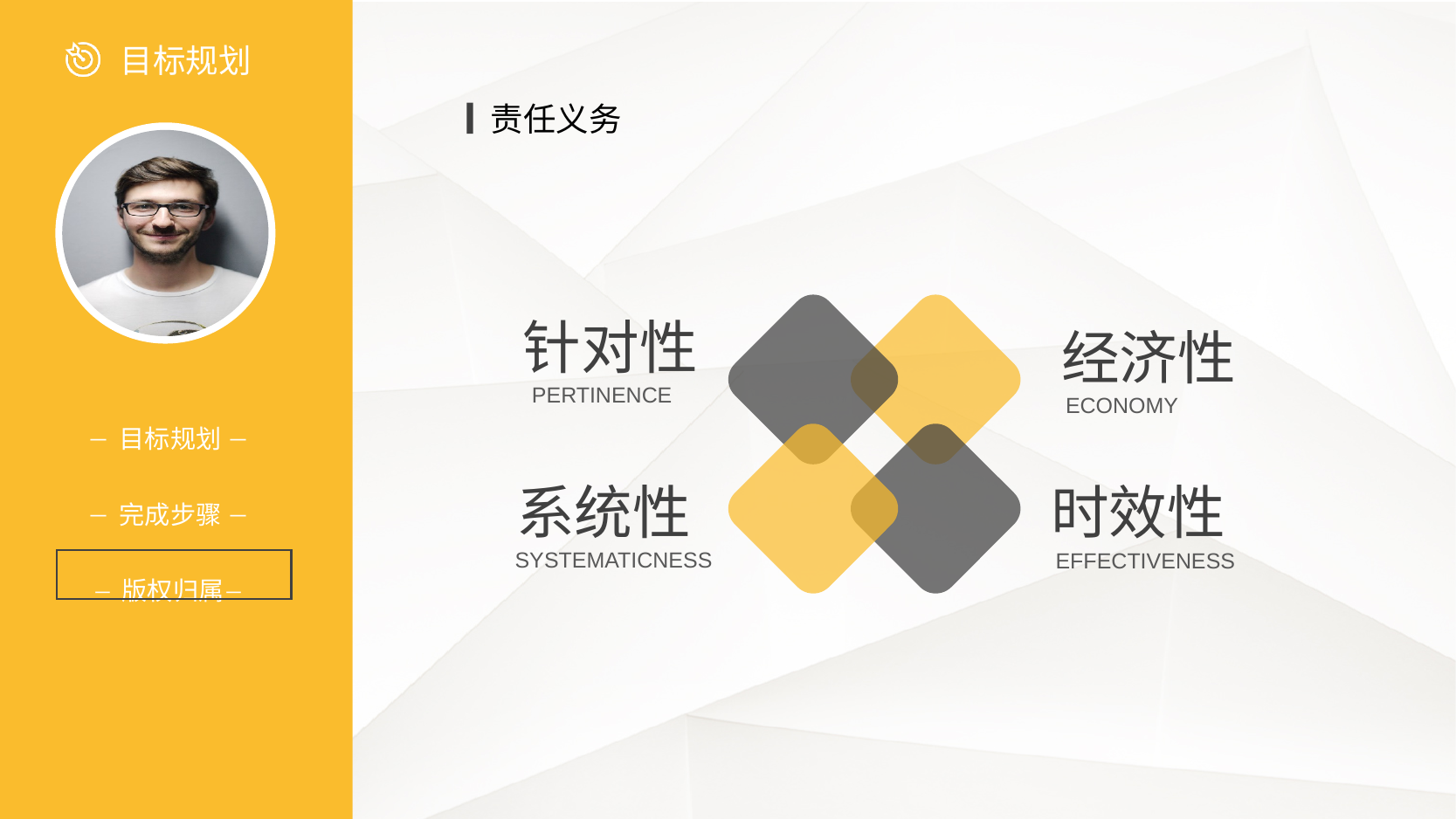

责任义务

针对性

经济性
PERTINENCE
ECONOMY

时效性
系统性
SYSTEMATICNESS
EFFECTIVENESS